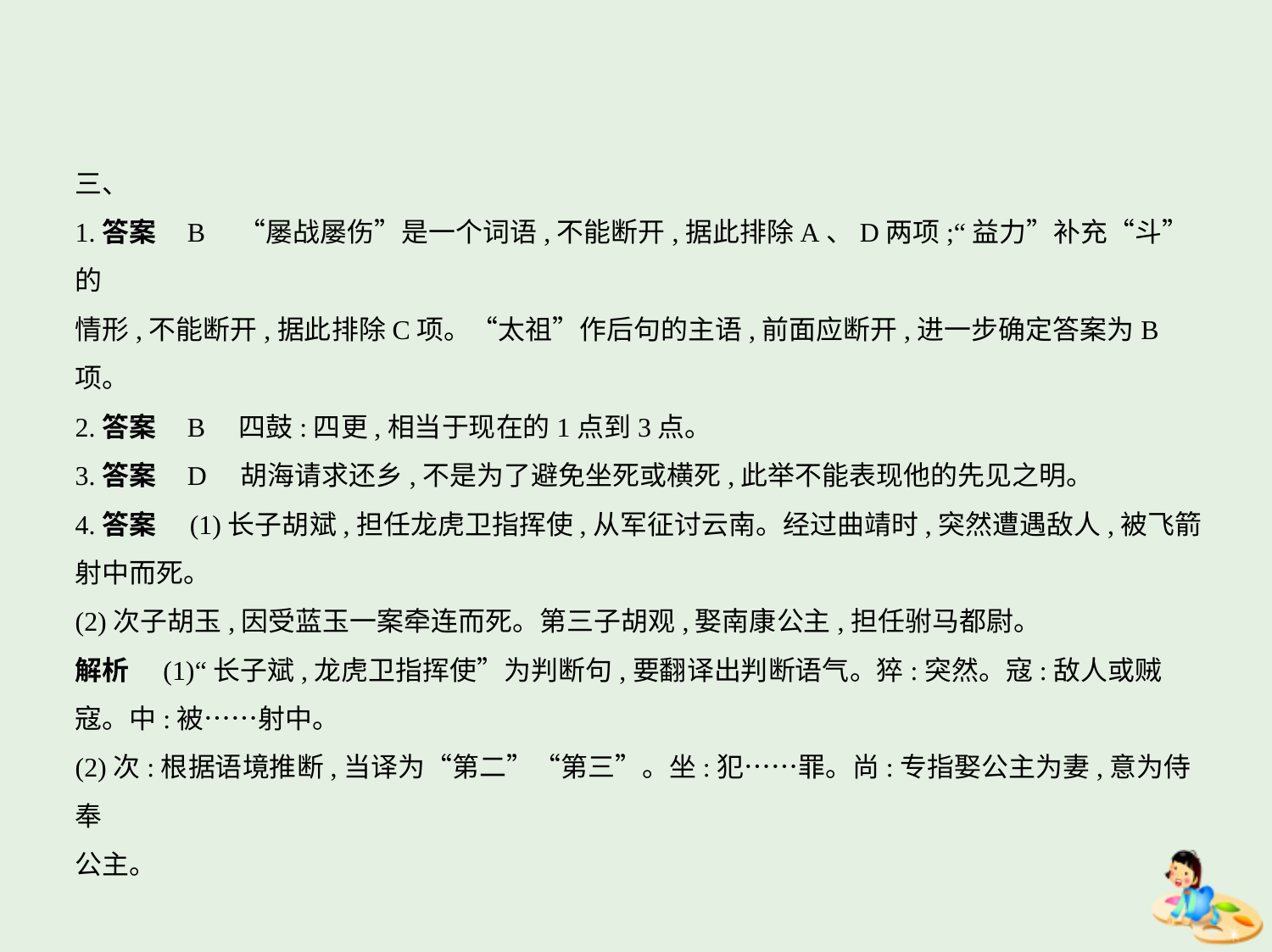

三、
1.答案    B　“屡战屡伤”是一个词语,不能断开,据此排除A、D两项;“益力”补充“斗”的
情形,不能断开,据此排除C项。“太祖”作后句的主语,前面应断开,进一步确定答案为B项。
2.答案    B　四鼓:四更,相当于现在的1点到3点。
3.答案    D　胡海请求还乡,不是为了避免坐死或横死,此举不能表现他的先见之明。
4.答案　(1)长子胡斌,担任龙虎卫指挥使,从军征讨云南。经过曲靖时,突然遭遇敌人,被飞箭
射中而死。
(2)次子胡玉,因受蓝玉一案牵连而死。第三子胡观,娶南康公主,担任驸马都尉。
解析　(1)“长子斌,龙虎卫指挥使”为判断句,要翻译出判断语气。猝:突然。寇:敌人或贼
寇。中:被……射中。
(2)次:根据语境推断,当译为“第二”“第三”。坐:犯……罪。尚:专指娶公主为妻,意为侍奉
公主。